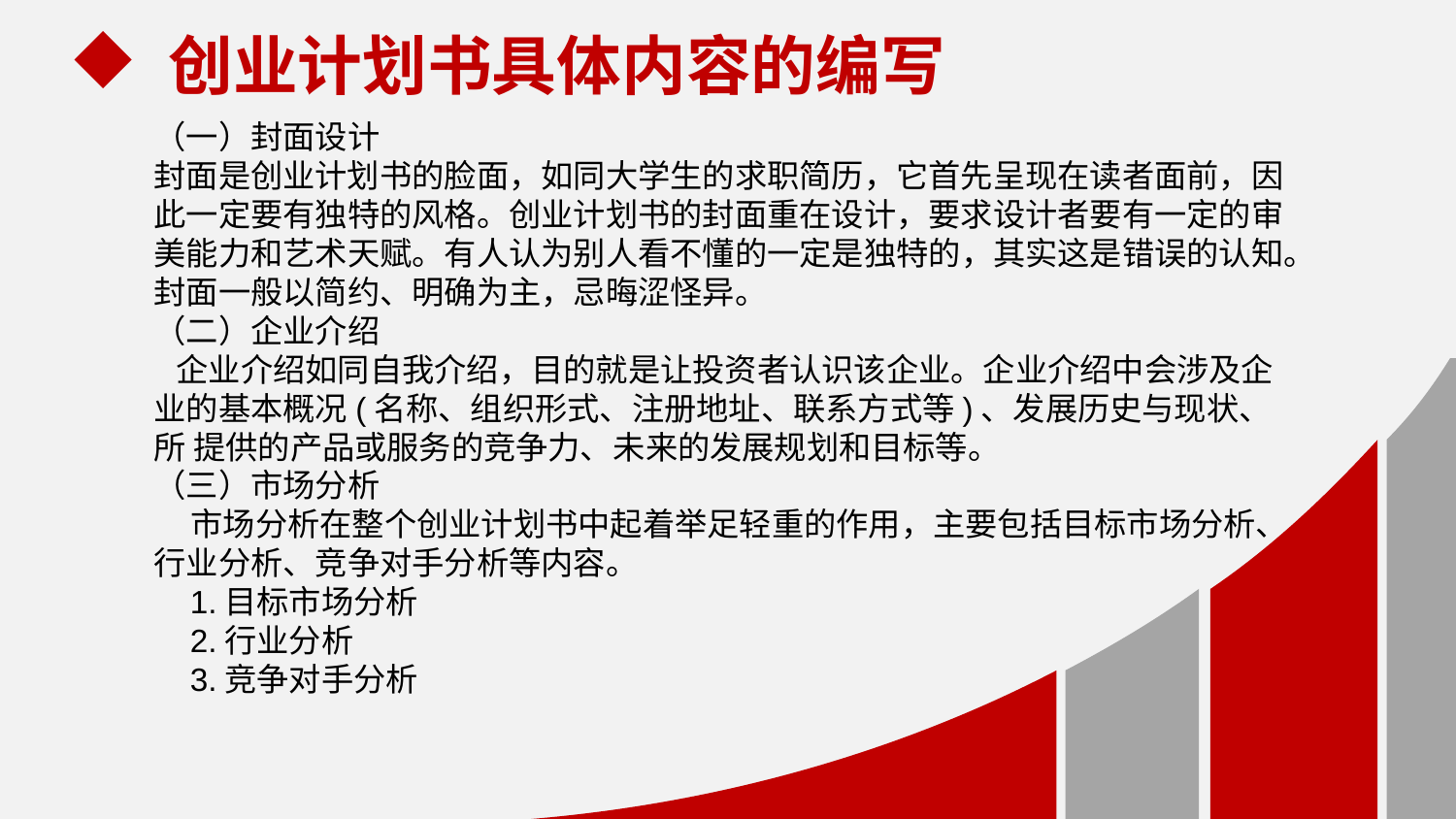

创业计划书具体内容的编写
（一）封面设计
封面是创业计划书的脸面，如同大学生的求职简历，它首先呈现在读者面前，因此一定要有独特的风格。创业计划书的封面重在设计，要求设计者要有一定的审美能力和艺术天赋。有人认为别人看不懂的一定是独特的，其实这是错误的认知。封面一般以简约、明确为主，忌晦涩怪异。
（二）企业介绍
  企业介绍如同自我介绍，目的就是让投资者认识该企业。企业介绍中会涉及企业的基本概况(名称、组织形式、注册地址、联系方式等)、发展历史与现状、所 提供的产品或服务的竞争力、未来的发展规划和目标等。
（三）市场分析
    市场分析在整个创业计划书中起着举足轻重的作用，主要包括目标市场分析、行业分析、竞争对手分析等内容。
    1.目标市场分析
    2.行业分析
    3.竞争对手分析